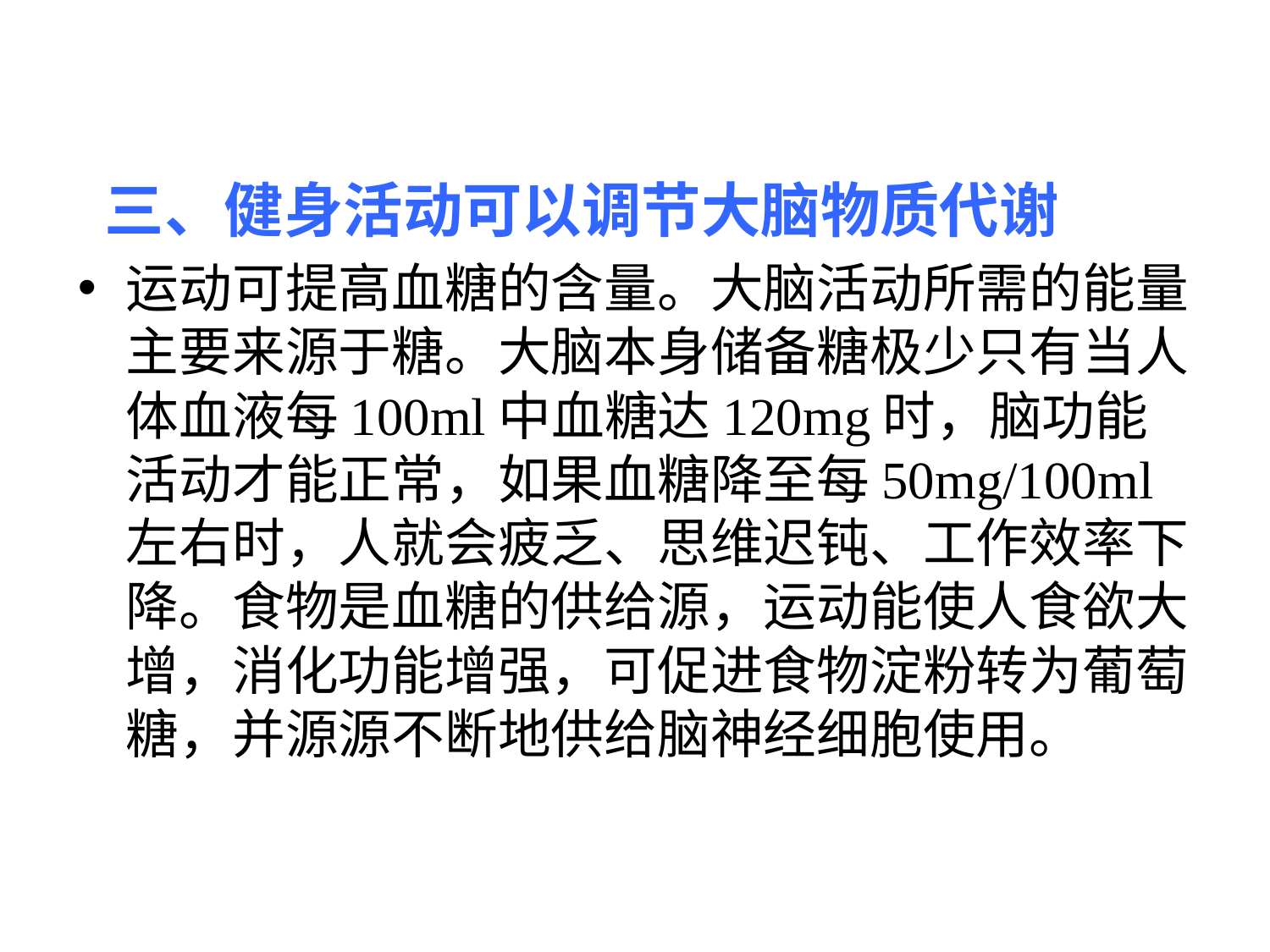

三、健身活动可以调节大脑物质代谢
运动可提高血糖的含量。大脑活动所需的能量主要来源于糖。大脑本身储备糖极少只有当人体血液每100ml中血糖达120mg时，脑功能活动才能正常，如果血糖降至每50mg/100ml左右时，人就会疲乏、思维迟钝、工作效率下降。食物是血糖的供给源，运动能使人食欲大增，消化功能增强，可促进食物淀粉转为葡萄糖，并源源不断地供给脑神经细胞使用。